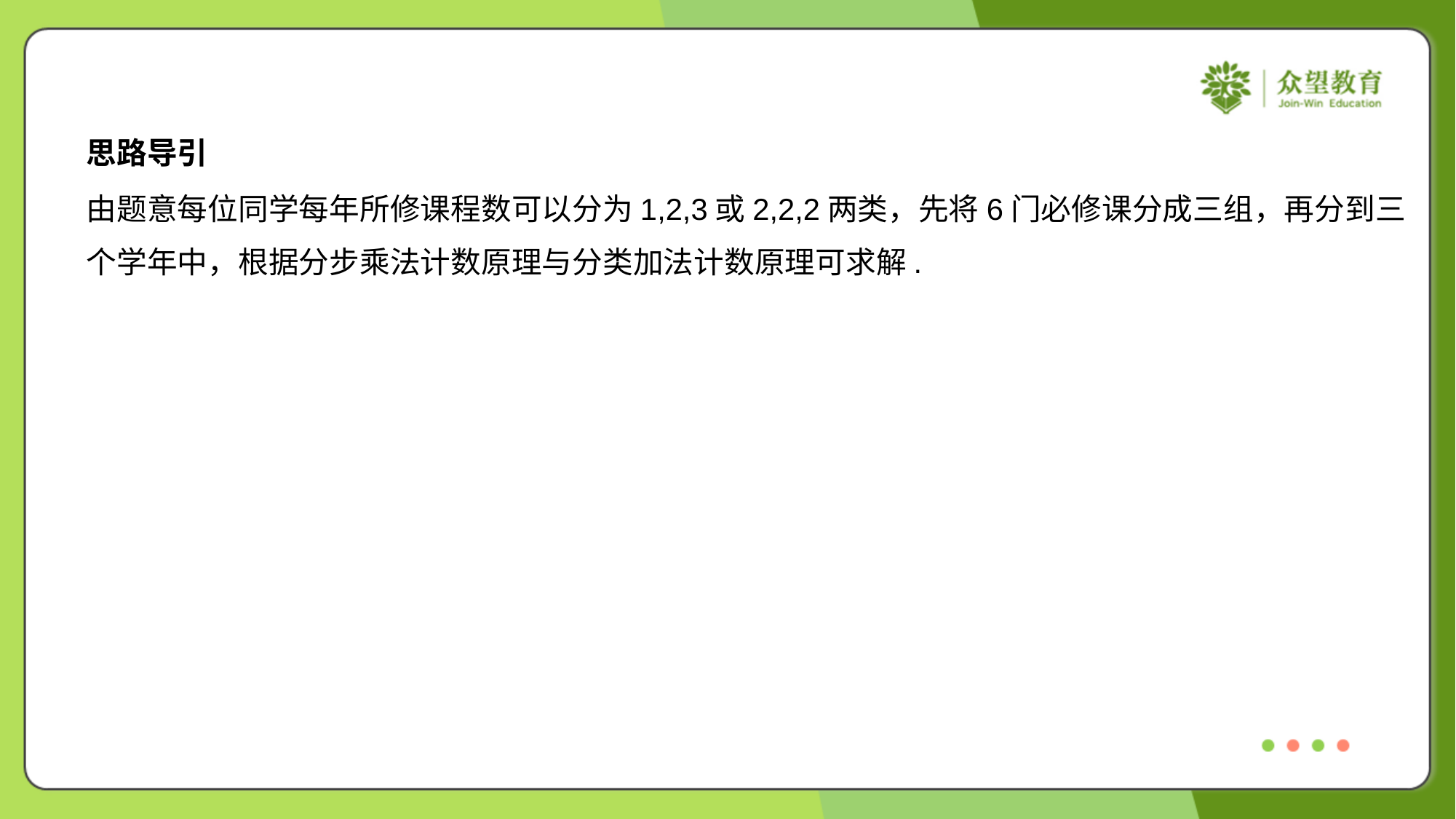

思路导引
由题意每位同学每年所修课程数可以分为1,2,3或2,2,2两类，先将6门必修课分成三组，再分到三
个学年中，根据分步乘法计数原理与分类加法计数原理可求解.